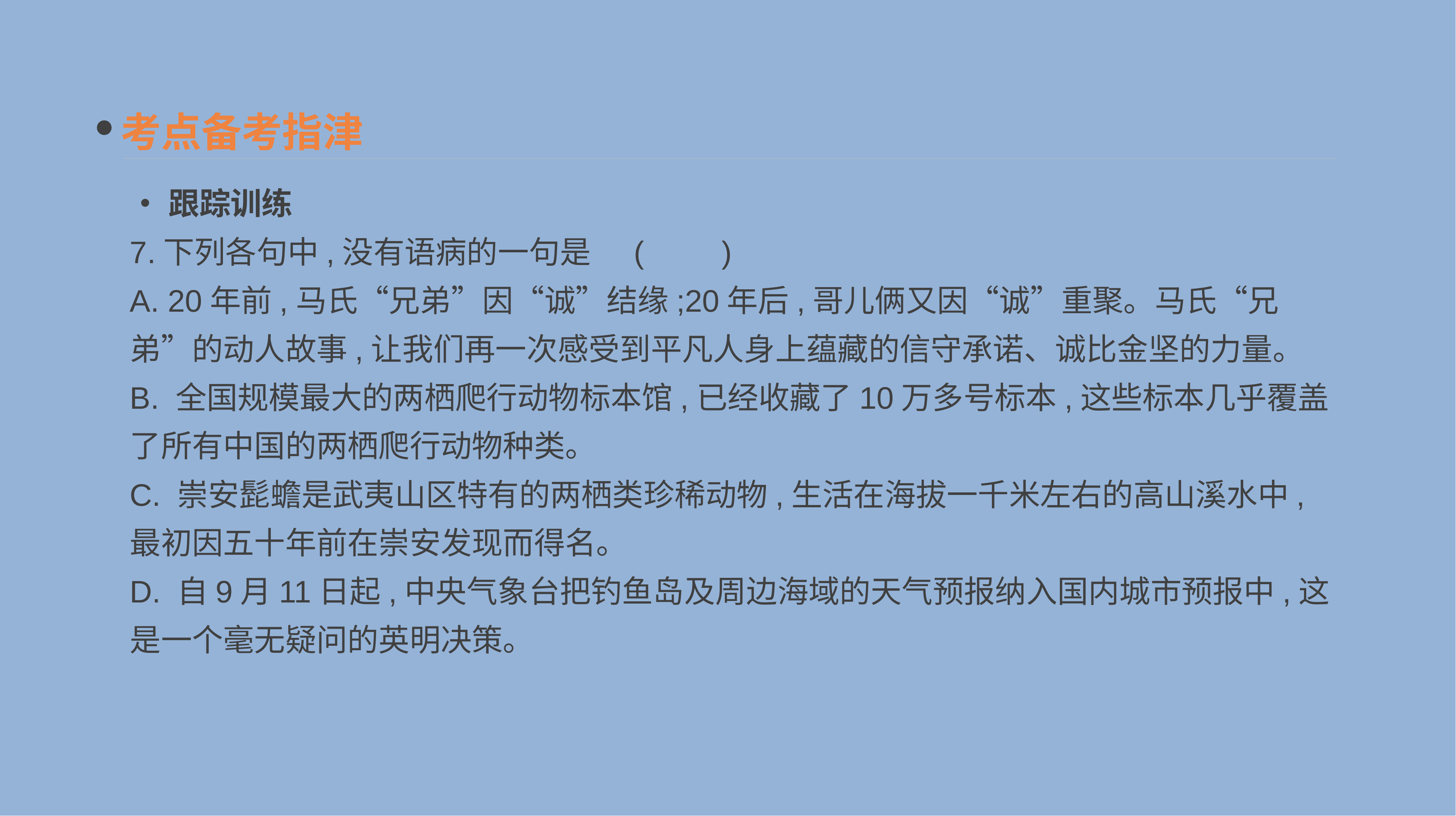

考点备考指津

•跟踪训练
7.下列各句中,没有语病的一句是 	(　　)
A. 20年前,马氏“兄弟”因“诚”结缘;20年后,哥儿俩又因“诚”重聚。马氏“兄弟”的动人故事,让我们再一次感受到平凡人身上蕴藏的信守承诺、诚比金坚的力量。
B. 全国规模最大的两栖爬行动物标本馆,已经收藏了10万多号标本,这些标本几乎覆盖了所有中国的两栖爬行动物种类。
C. 崇安髭蟾是武夷山区特有的两栖类珍稀动物,生活在海拔一千米左右的高山溪水中,最初因五十年前在崇安发现而得名。
D. 自9月11日起,中央气象台把钓鱼岛及周边海域的天气预报纳入国内城市预报中,这是一个毫无疑问的英明决策。